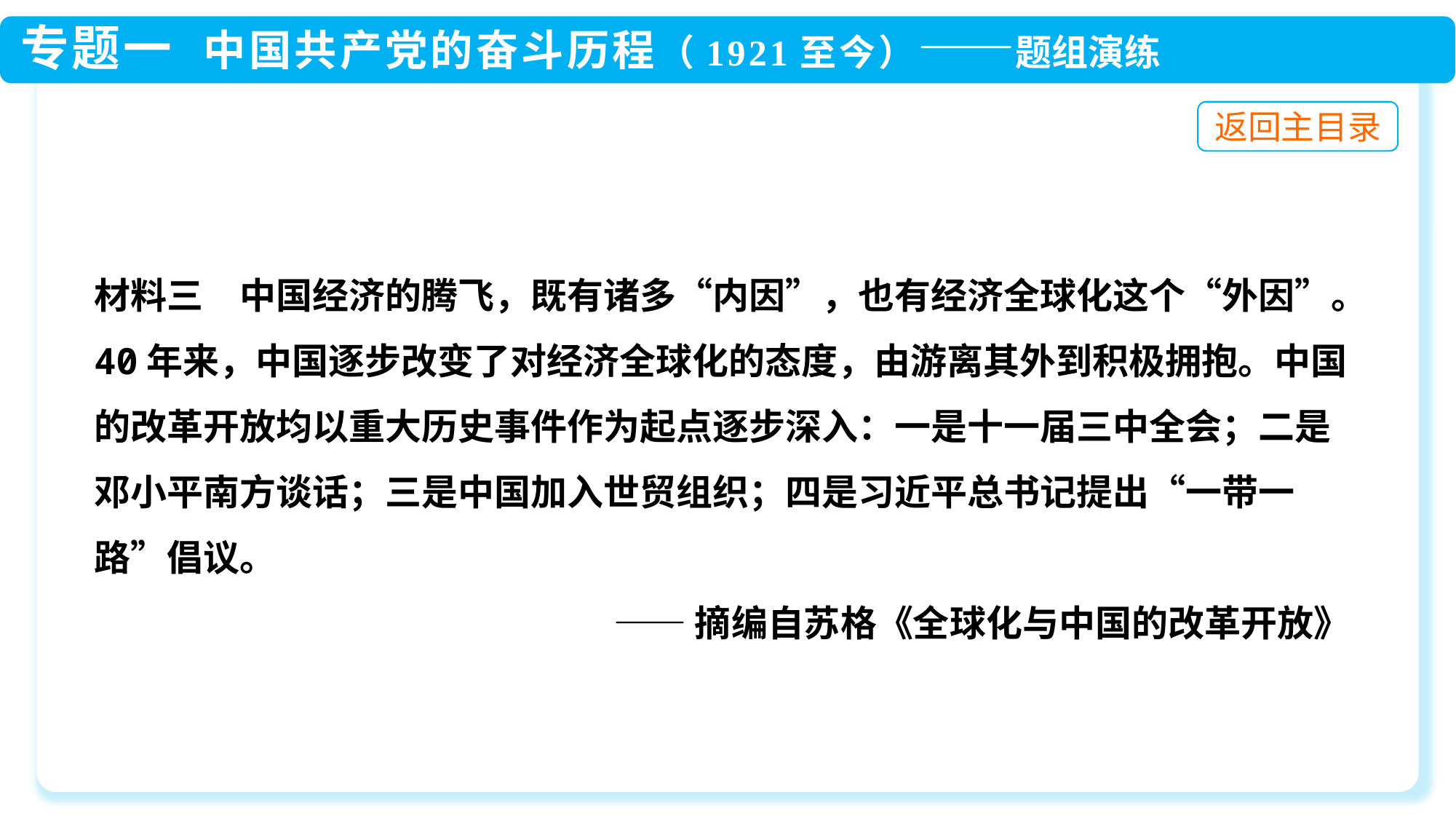

材料三　中国经济的腾飞，既有诸多“内因”，也有经济全球化这个“外因”。40年来，中国逐步改变了对经济全球化的态度，由游离其外到积极拥抱。中国的改革开放均以重大历史事件作为起点逐步深入：一是十一届三中全会；二是邓小平南方谈话；三是中国加入世贸组织；四是习近平总书记提出“一带一路”倡议。
——摘编自苏格《全球化与中国的改革开放》